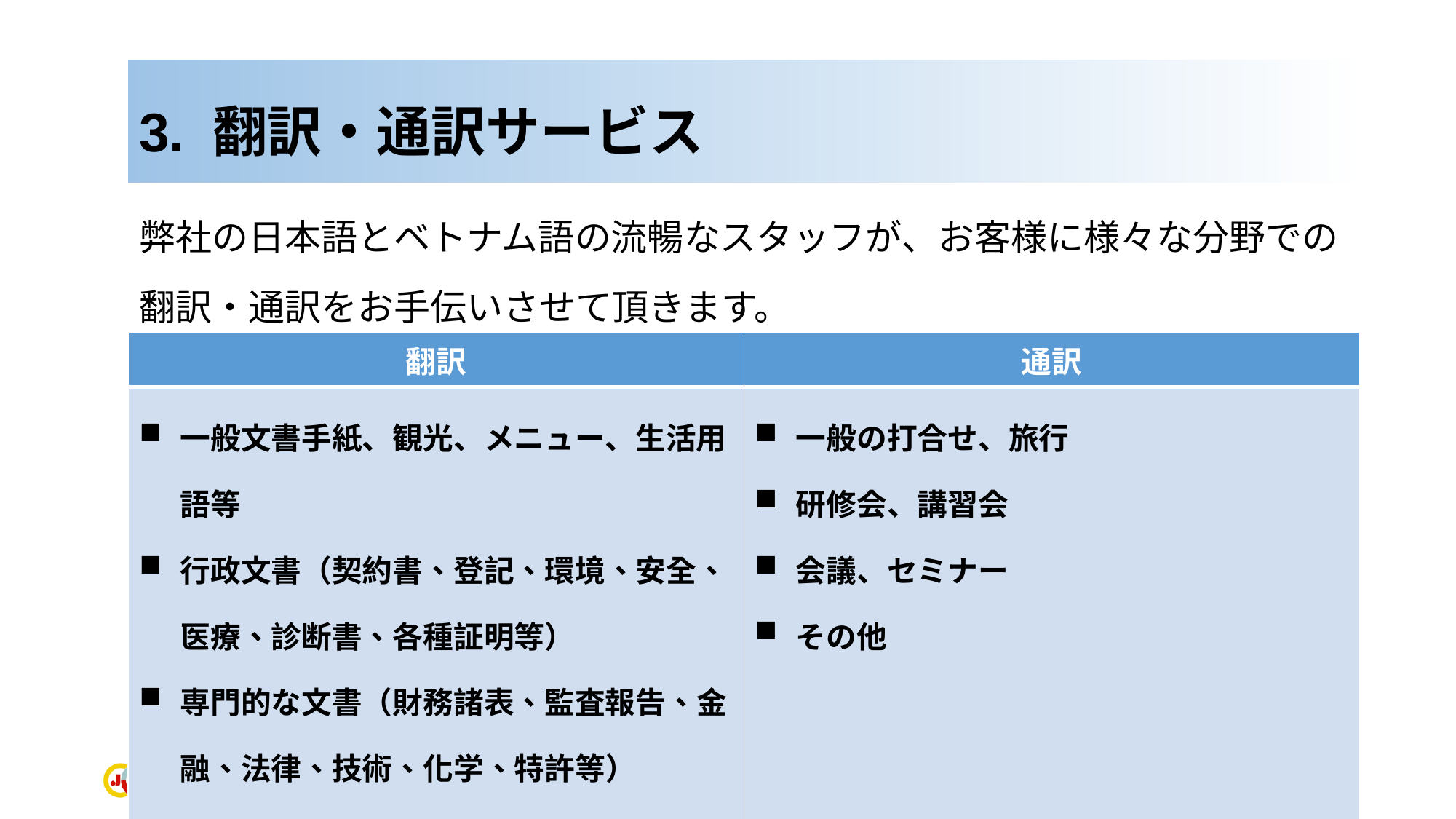

# 3. 翻訳・通訳サービス
弊社の日本語とベトナム語の流暢なスタッフが、お客様に様々な分野での翻訳・通訳をお手伝いさせて頂きます。
| 翻訳 | 通訳 |
| --- | --- |
| 一般文書手紙、観光、メニュー、生活用語等 行政文書（契約書、登記、環境、安全、医療、診断書、各種証明等） 専門的な文書（財務諸表、監査報告、金融、法律、技術、化学、特許等） 動画翻訳（Youtube、映画など） | 一般の打合せ、旅行 研修会、講習会 会議、セミナー その他 |
12